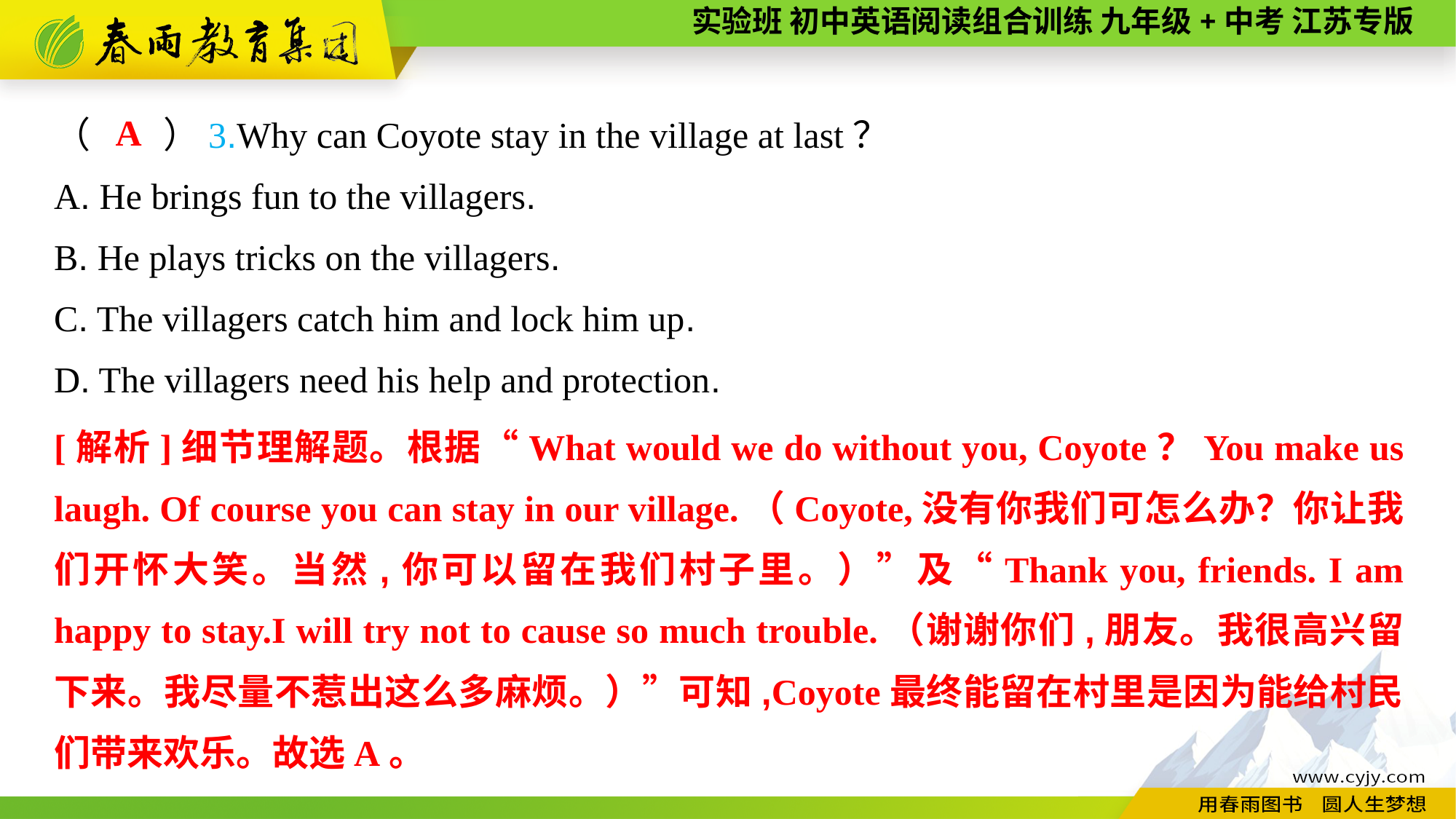

A
（　　）3.Why can Coyote stay in the village at last？
A. He brings fun to the villagers.
B. He plays tricks on the villagers.
C. The villagers catch him and lock him up.
D. The villagers need his help and protection.
[解析]细节理解题。根据“What would we do without you, Coyote？You make us laugh. Of course you can stay in our village.（Coyote,没有你我们可怎么办？你让我们开怀大笑。当然,你可以留在我们村子里。）”及“Thank you, friends. I am happy to stay.I will try not to cause so much trouble.（谢谢你们,朋友。我很高兴留下来。我尽量不惹出这么多麻烦。）”可知,Coyote最终能留在村里是因为能给村民们带来欢乐。故选A。